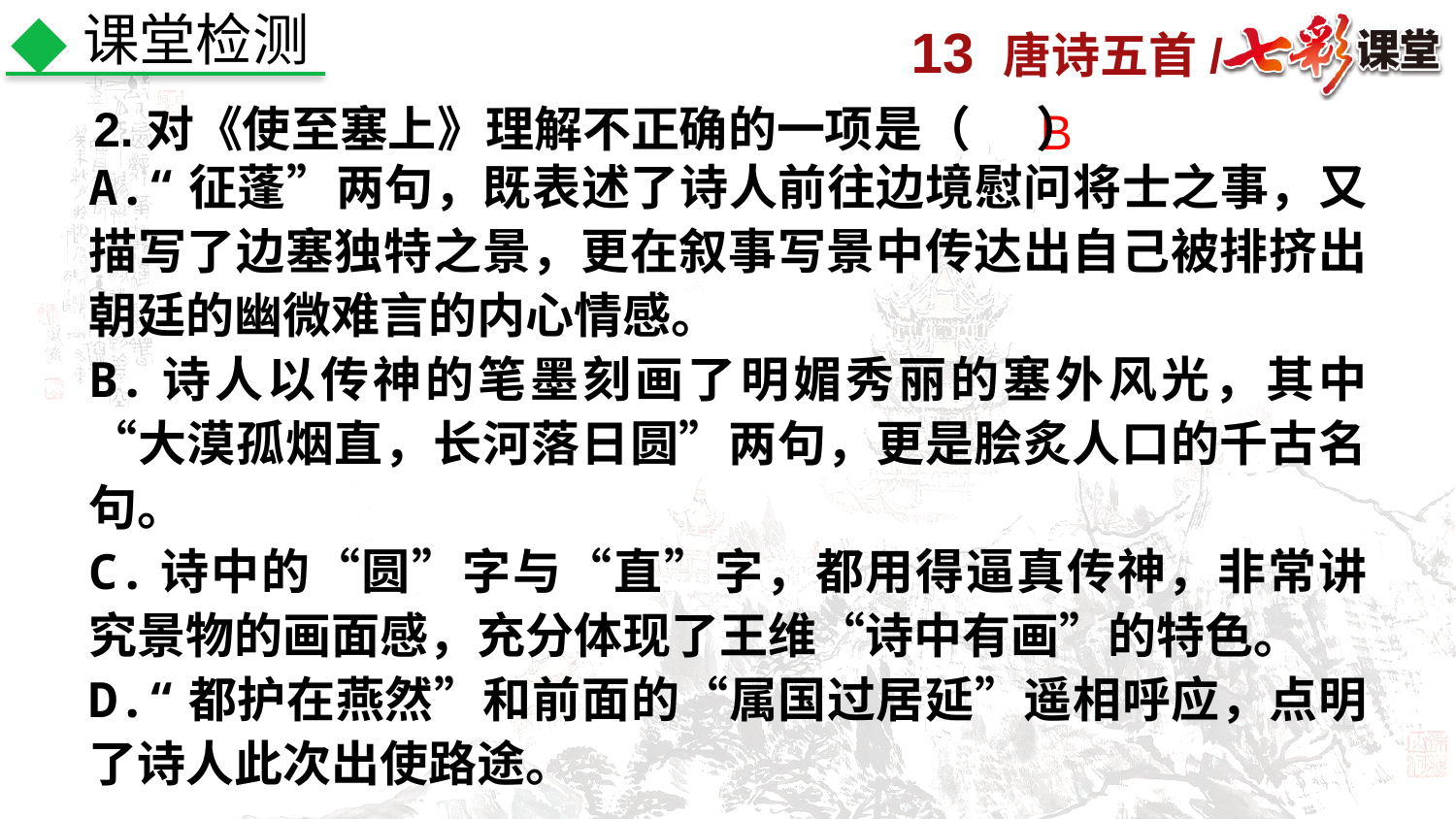

课堂检测

2.对《使至塞上》理解不正确的一项是（      ）
B
A.“征蓬”两句，既表述了诗人前往边境慰问将士之事，又描写了边塞独特之景，更在叙事写景中传达出自己被排挤出朝廷的幽微难言的内心情感。
B.诗人以传神的笔墨刻画了明媚秀丽的塞外风光，其中“大漠孤烟直，长河落日圆”两句，更是脍炙人口的千古名句。
C.诗中的“圆”字与“直”字，都用得逼真传神，非常讲究景物的画面感，充分体现了王维“诗中有画”的特色。
D.“都护在燕然”和前面的“属国过居延”遥相呼应，点明了诗人此次出使路途。